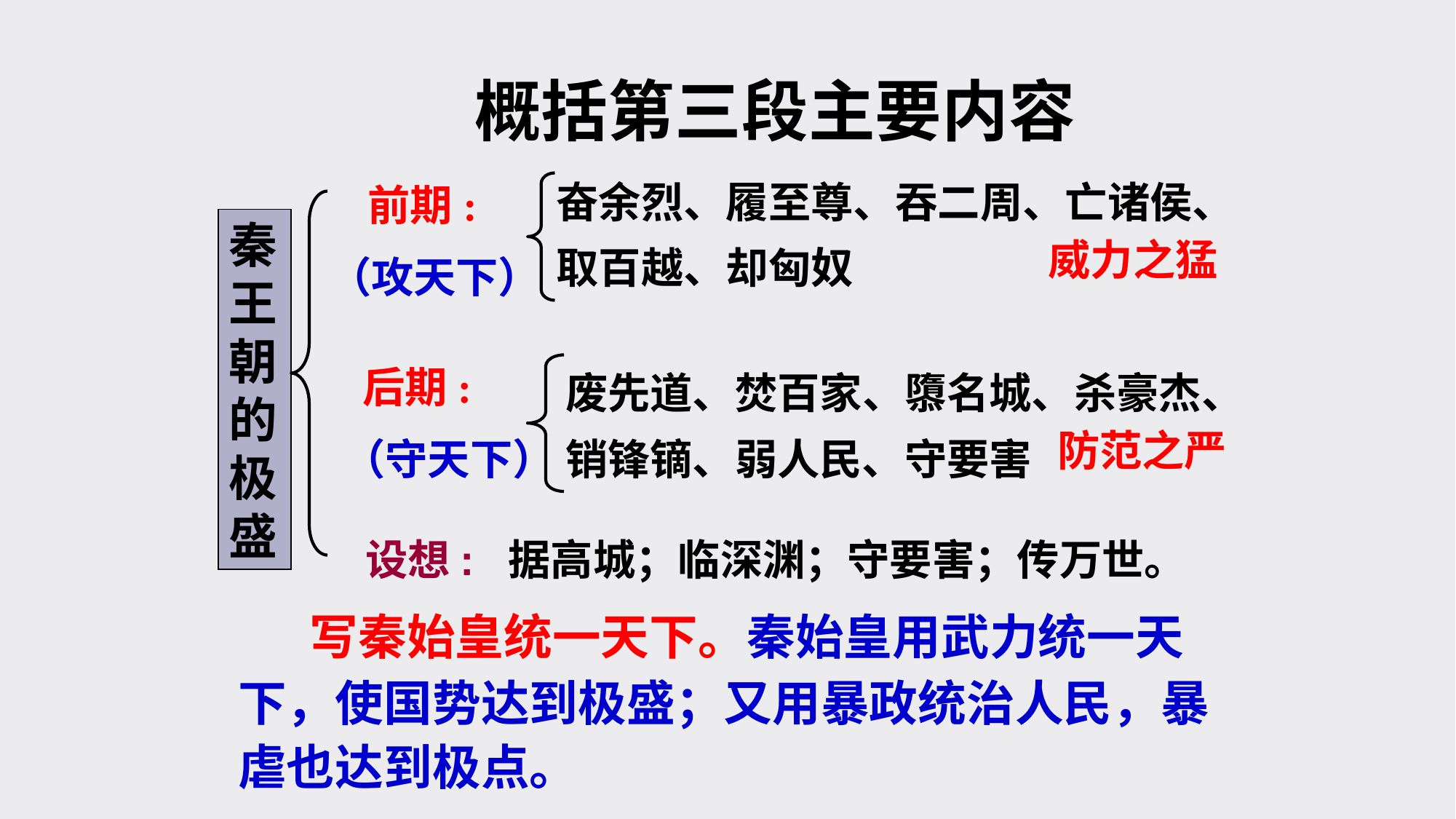

概括第三段主要内容
奋余烈、履至尊、吞二周、亡诸侯、取百越、却匈奴
   前期:
（攻天下）

秦王朝的极盛
威力之猛
废先道、焚百家、隳名城、杀豪杰、销锋镝、弱人民、守要害
 后期:
（守天下）

防范之严
设想:  据高城；临深渊；守要害；传万世。
　 写秦始皇统一天下。秦始皇用武力统一天下，使国势达到极盛；又用暴政统治人民，暴虐也达到极点。